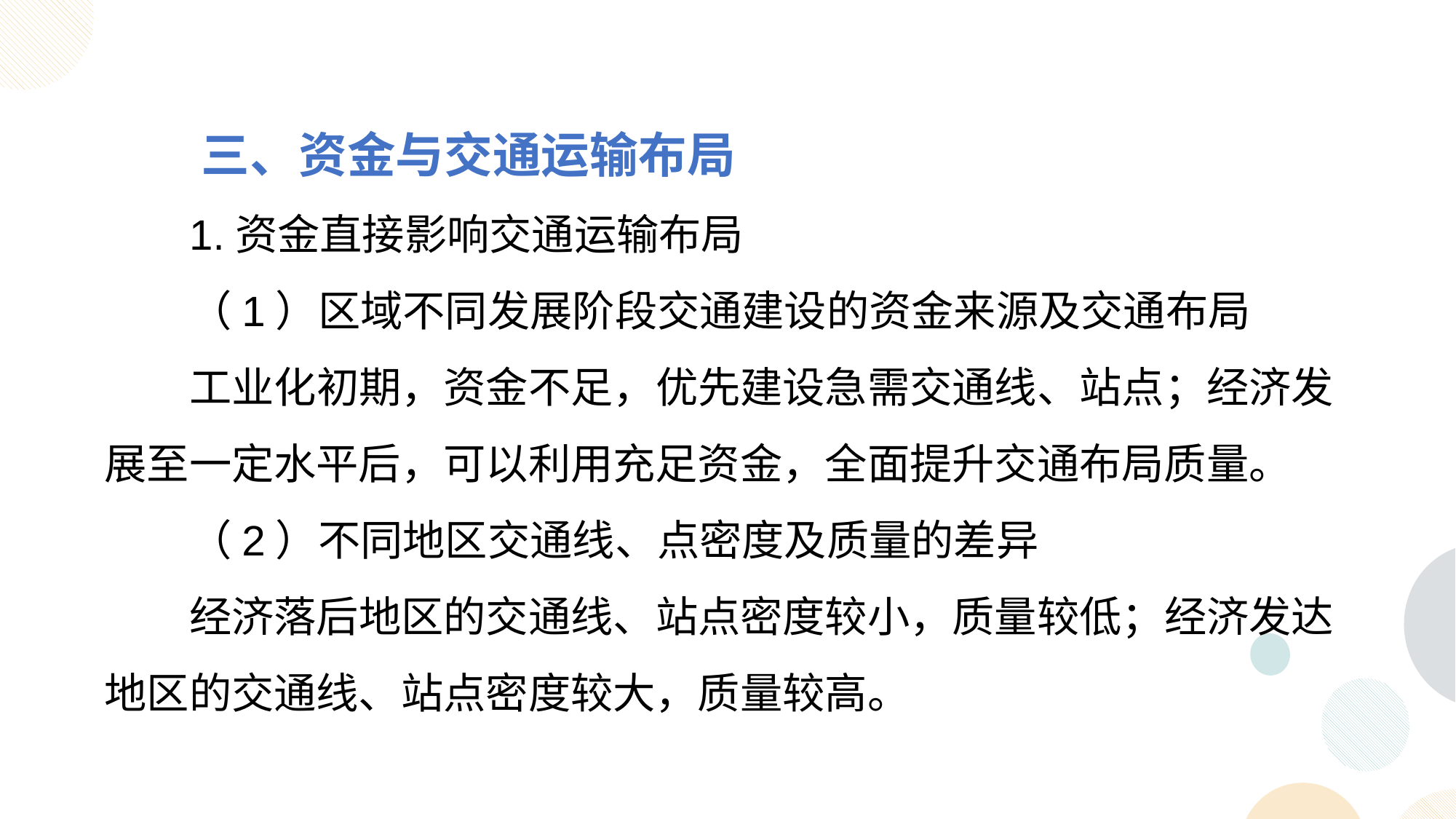

三、资金与交通运输布局
1.资金直接影响交通运输布局
（1）区域不同发展阶段交通建设的资金来源及交通布局
工业化初期，资金不足，优先建设急需交通线、站点；经济发展至一定水平后，可以利用充足资金，全面提升交通布局质量。
（2）不同地区交通线、点密度及质量的差异
经济落后地区的交通线、站点密度较小，质量较低；经济发达地区的交通线、站点密度较大，质量较高。